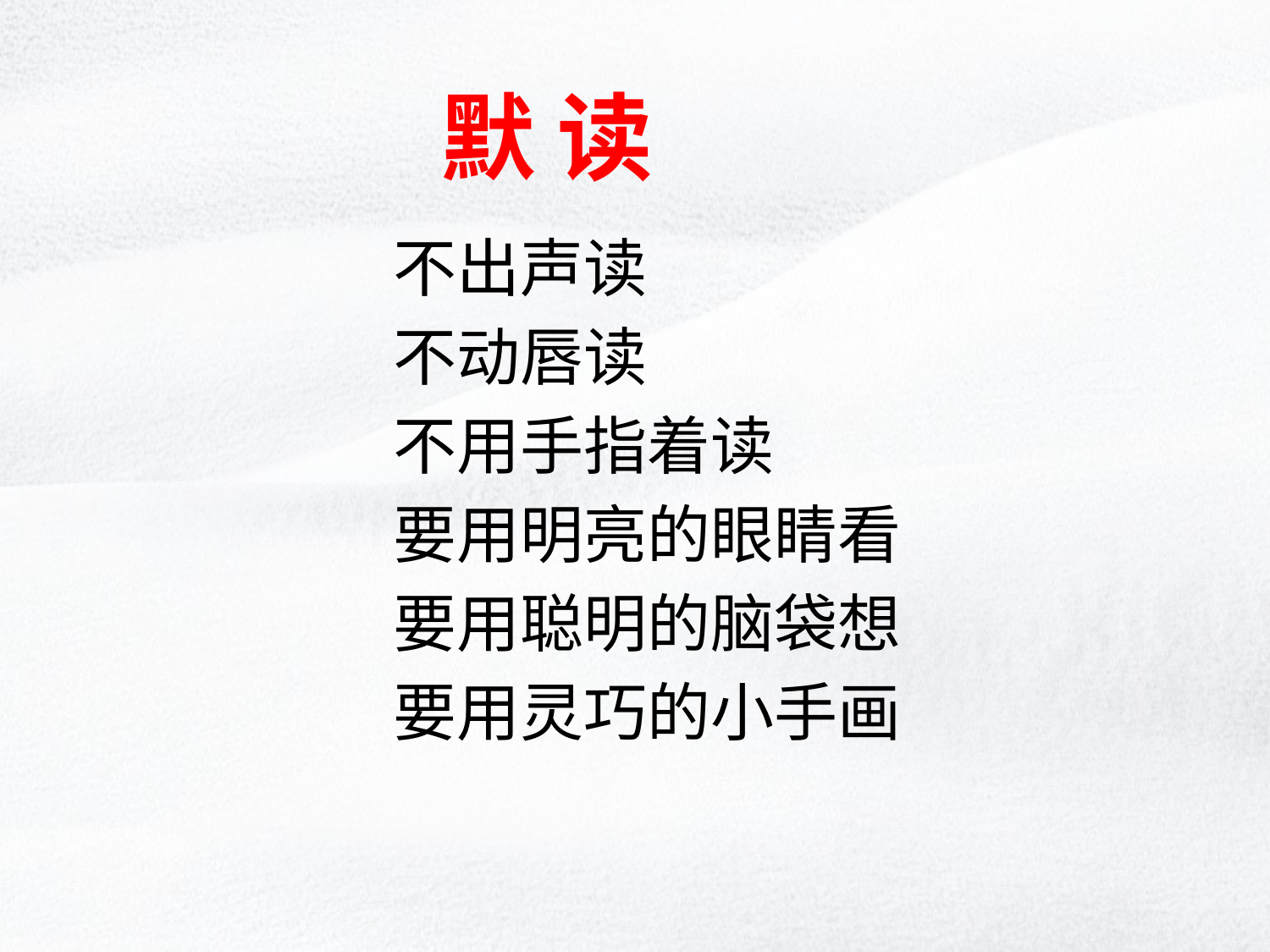

# 默 读
   不出声读
   不动唇读
   不用手指着读
   要用明亮的眼睛看
   要用聪明的脑袋想
   要用灵巧的小手画